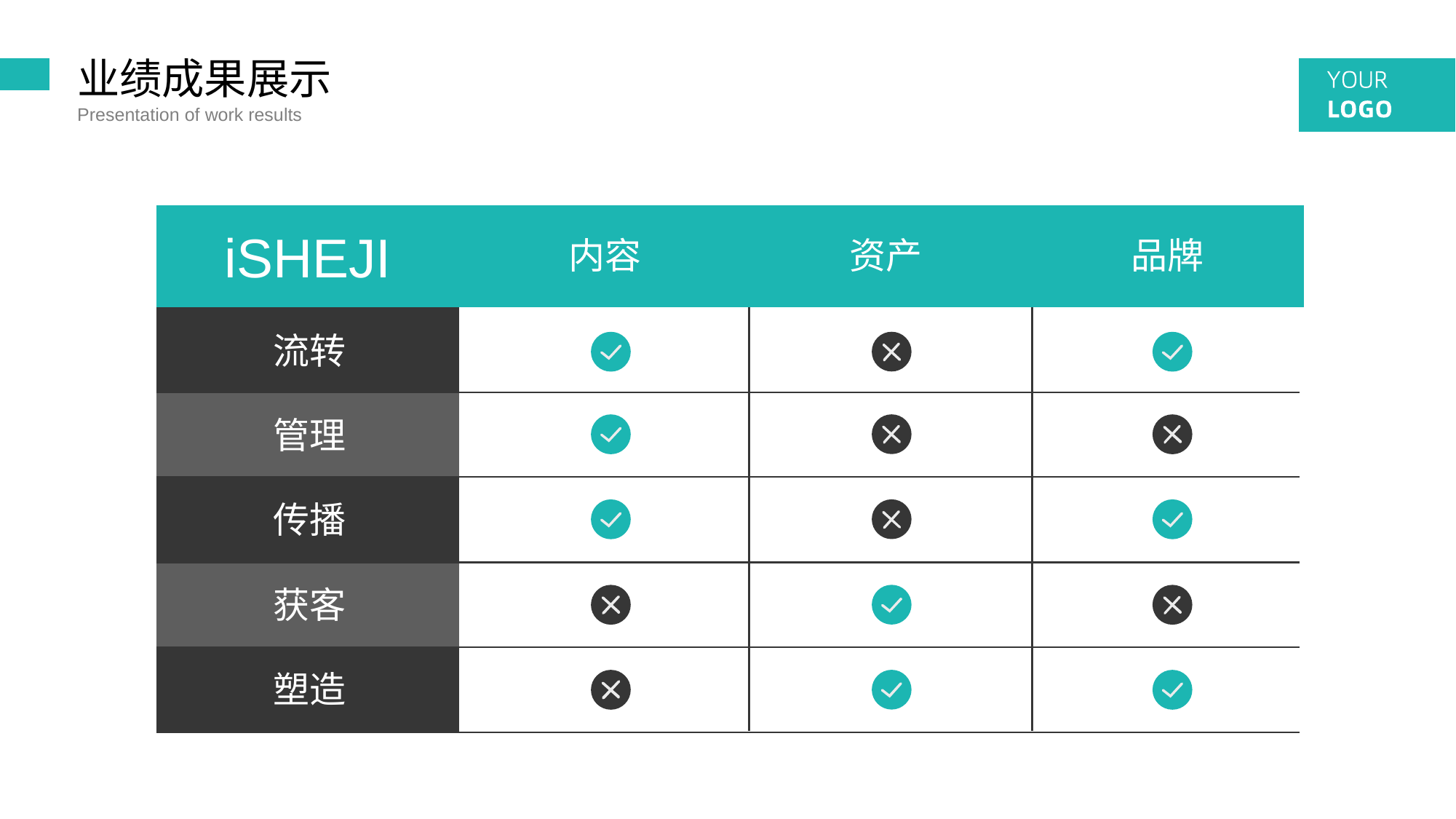

业绩成果展示

Presentation of work results

iSHEJI
内容
资产
品牌

流转

管理

传播

获客

塑造